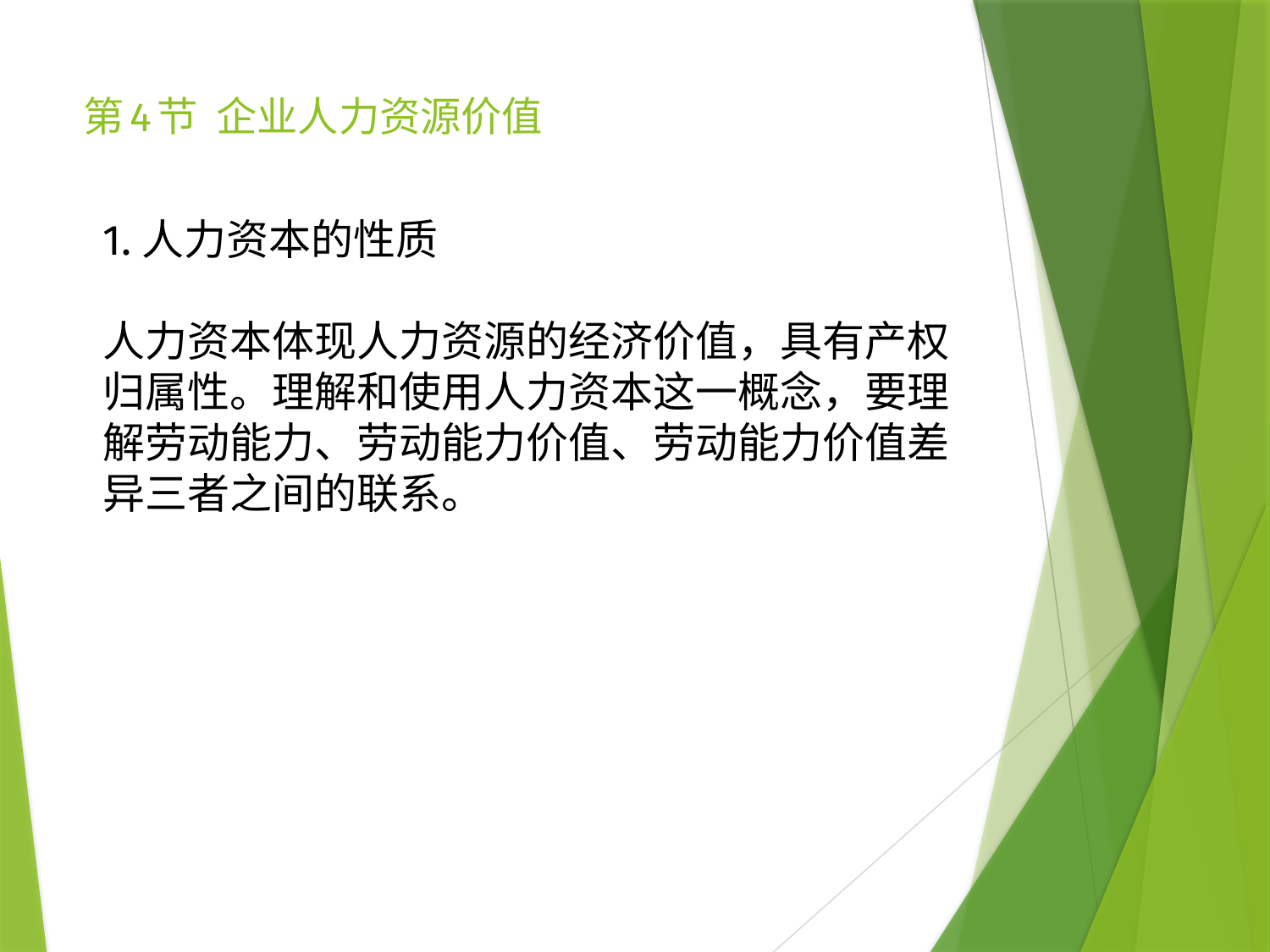

# 第4节  企业人力资源价值
1.人力资本的性质

人力资本体现人力资源的经济价值，具有产权归属性。理解和使用人力资本这一概念，要理解劳动能力、劳动能力价值、劳动能力价值差异三者之间的联系。